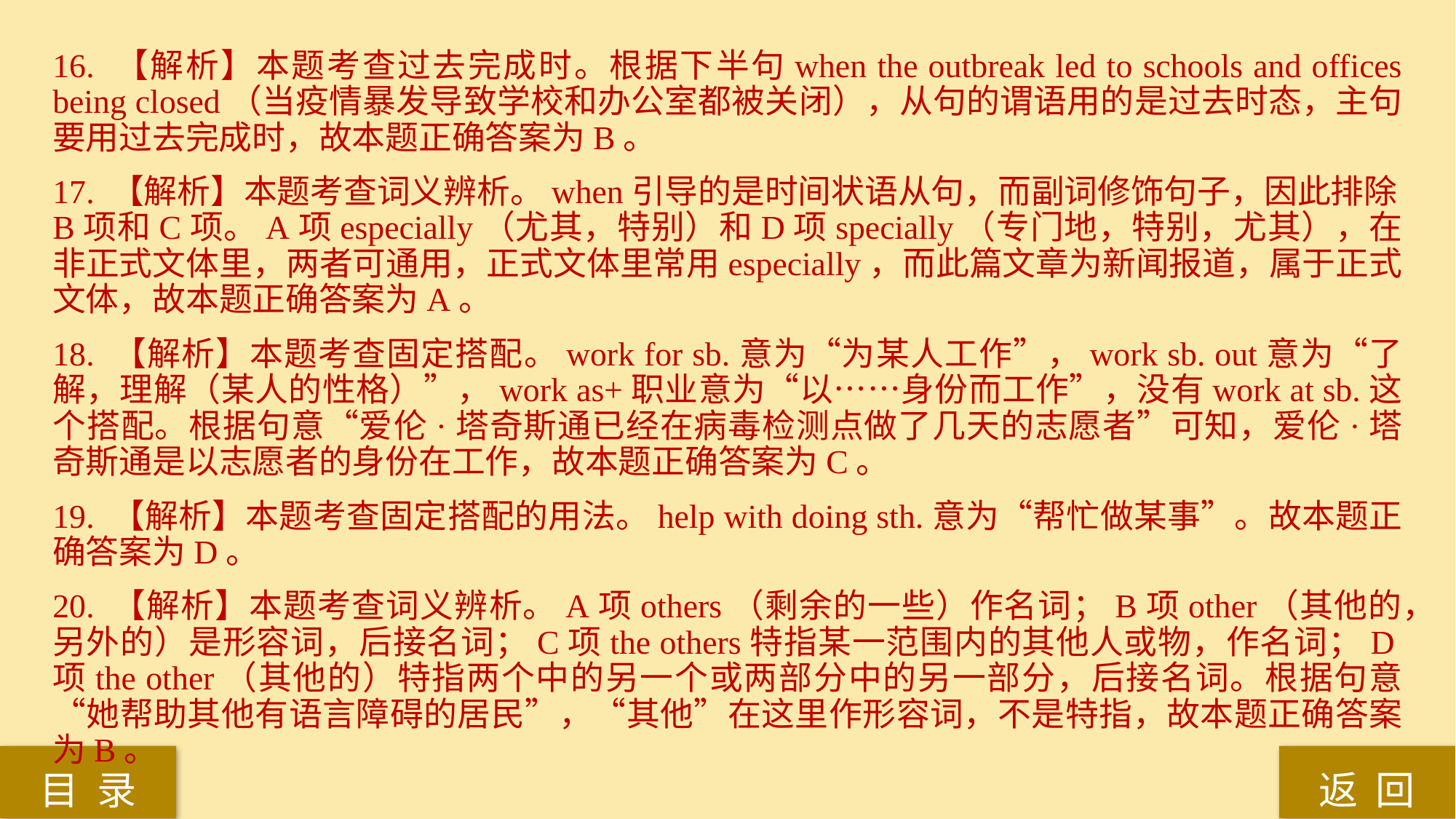

16. 【解析】本题考查过去完成时。根据下半句when the outbreak led to schools and offices being closed（当疫情暴发导致学校和办公室都被关闭），从句的谓语用的是过去时态，主句要用过去完成时，故本题正确答案为B。
17. 【解析】本题考查词义辨析。when引导的是时间状语从句，而副词修饰句子，因此排除B项和C项。A项especially（尤其，特别）和D项specially（专门地，特别，尤其），在非正式文体里，两者可通用，正式文体里常用especially，而此篇文章为新闻报道，属于正式文体，故本题正确答案为A。
18. 【解析】本题考查固定搭配。work for sb.意为“为某人工作”，work sb. out意为“了解，理解（某人的性格）”，work as+职业意为“以……身份而工作”，没有work at sb.这个搭配。根据句意“爱伦·塔奇斯通已经在病毒检测点做了几天的志愿者”可知，爱伦·塔奇斯通是以志愿者的身份在工作，故本题正确答案为C。
19. 【解析】本题考查固定搭配的用法。help with doing sth.意为“帮忙做某事”。故本题正确答案为D。
20. 【解析】本题考查词义辨析。A项others（剩余的一些）作名词；B项other（其他的，另外的）是形容词，后接名词；C项the others特指某一范围内的其他人或物，作名词；D项the other（其他的）特指两个中的另一个或两部分中的另一部分，后接名词。根据句意“她帮助其他有语言障碍的居民”，“其他”在这里作形容词，不是特指，故本题正确答案为B。
返  回